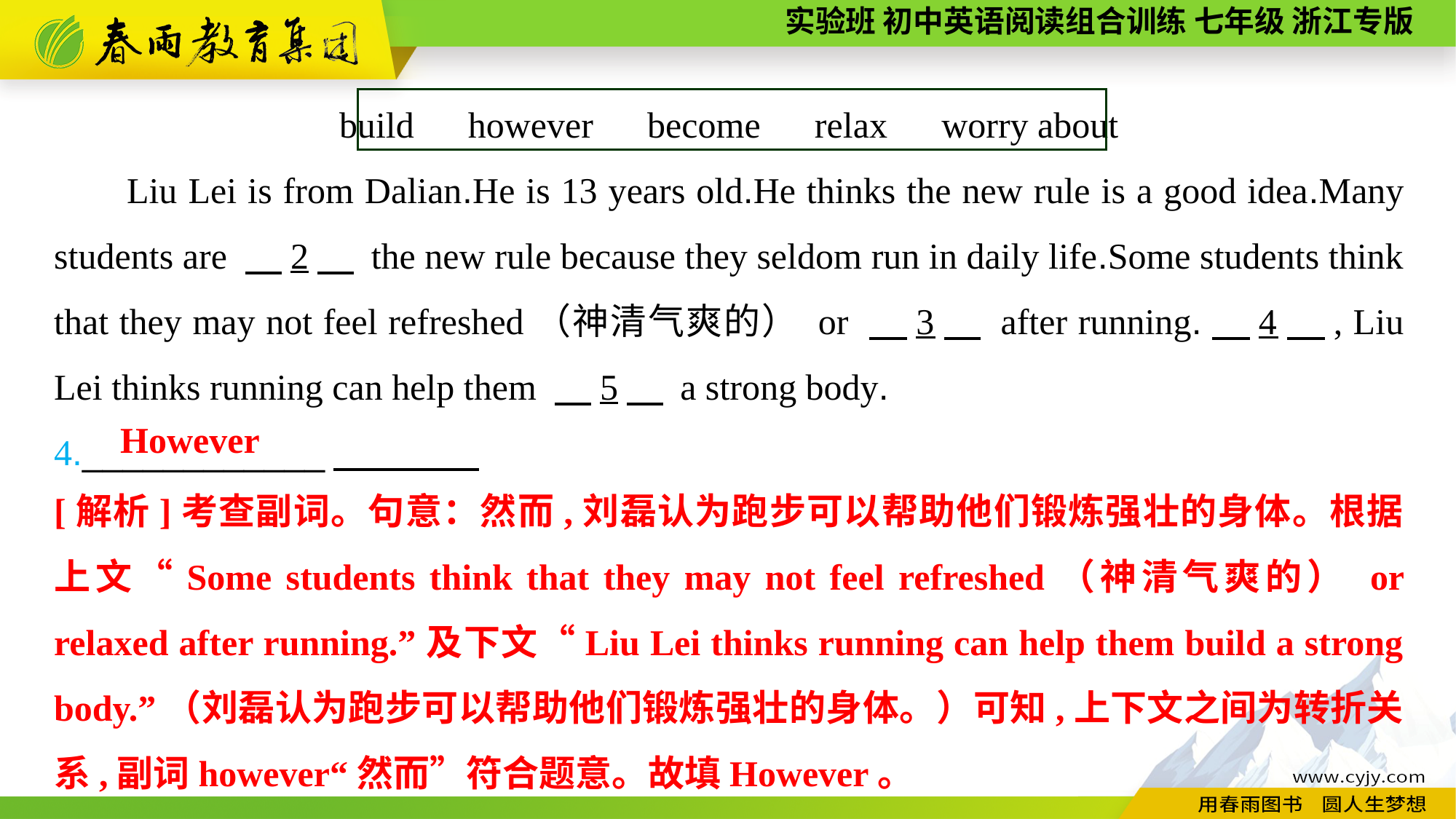

build　however　become　relax　worry about
Liu Lei is from Dalian.He is 13 years old.He thinks the new rule is a good idea.Many students are 　2　 the new rule because they seldom run in daily life.Some students think that they may not feel refreshed（神清气爽的） or 　3　 after running.　4　, Liu Lei thinks running can help them 　5　 a strong body.
4.____________

However
[解析]考查副词。句意：然而,刘磊认为跑步可以帮助他们锻炼强壮的身体。根据上文“Some students think that they may not feel refreshed（神清气爽的） or relaxed after running.”及下文“Liu Lei thinks running can help them build a strong body.”（刘磊认为跑步可以帮助他们锻炼强壮的身体。）可知,上下文之间为转折关系,副词however“然而”符合题意。故填However。